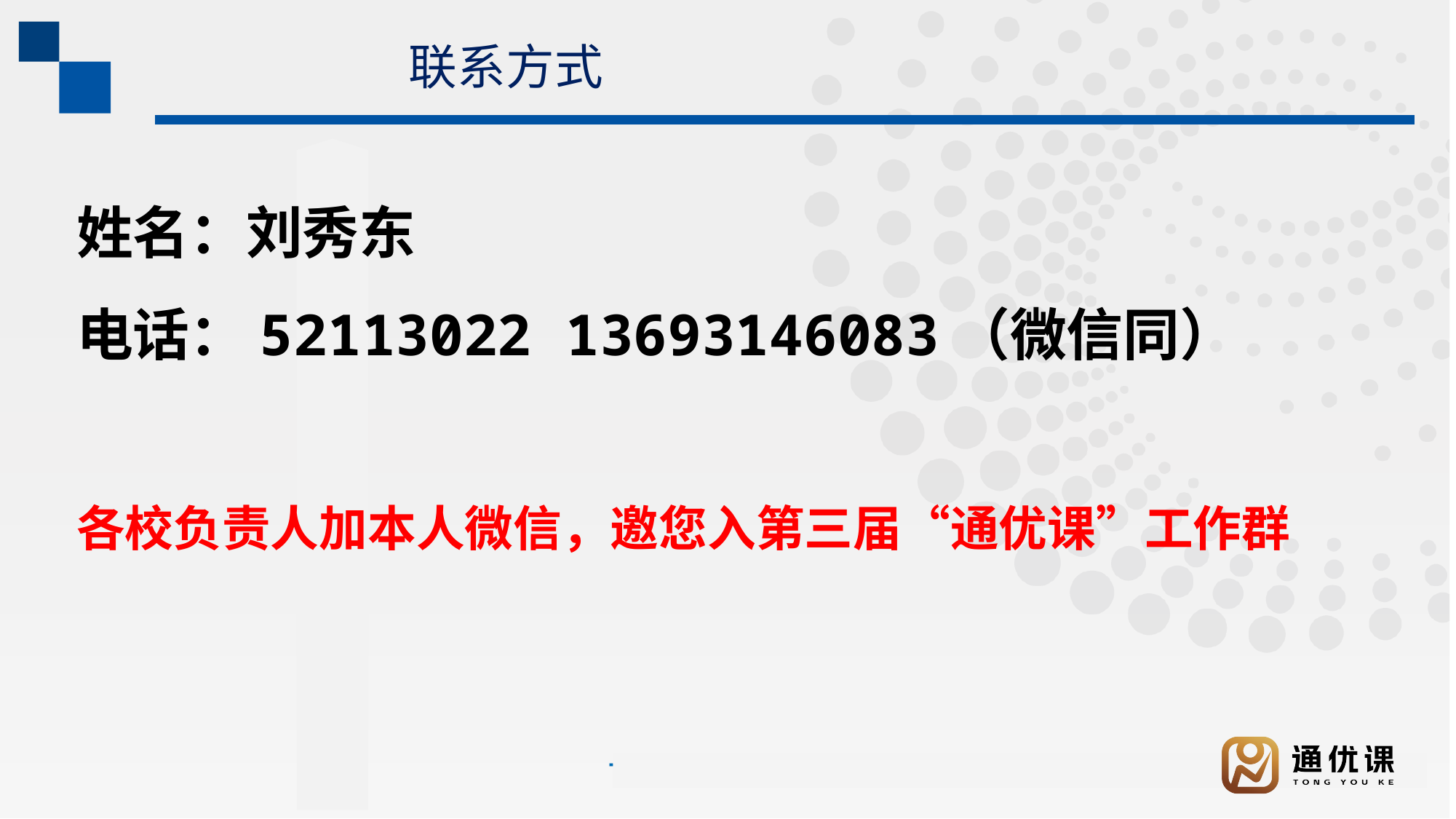

联系方式

姓名：刘秀东
电话：52113022 13693146083（微信同）

各校负责人加本人微信，邀您入第三届“通优课”工作群